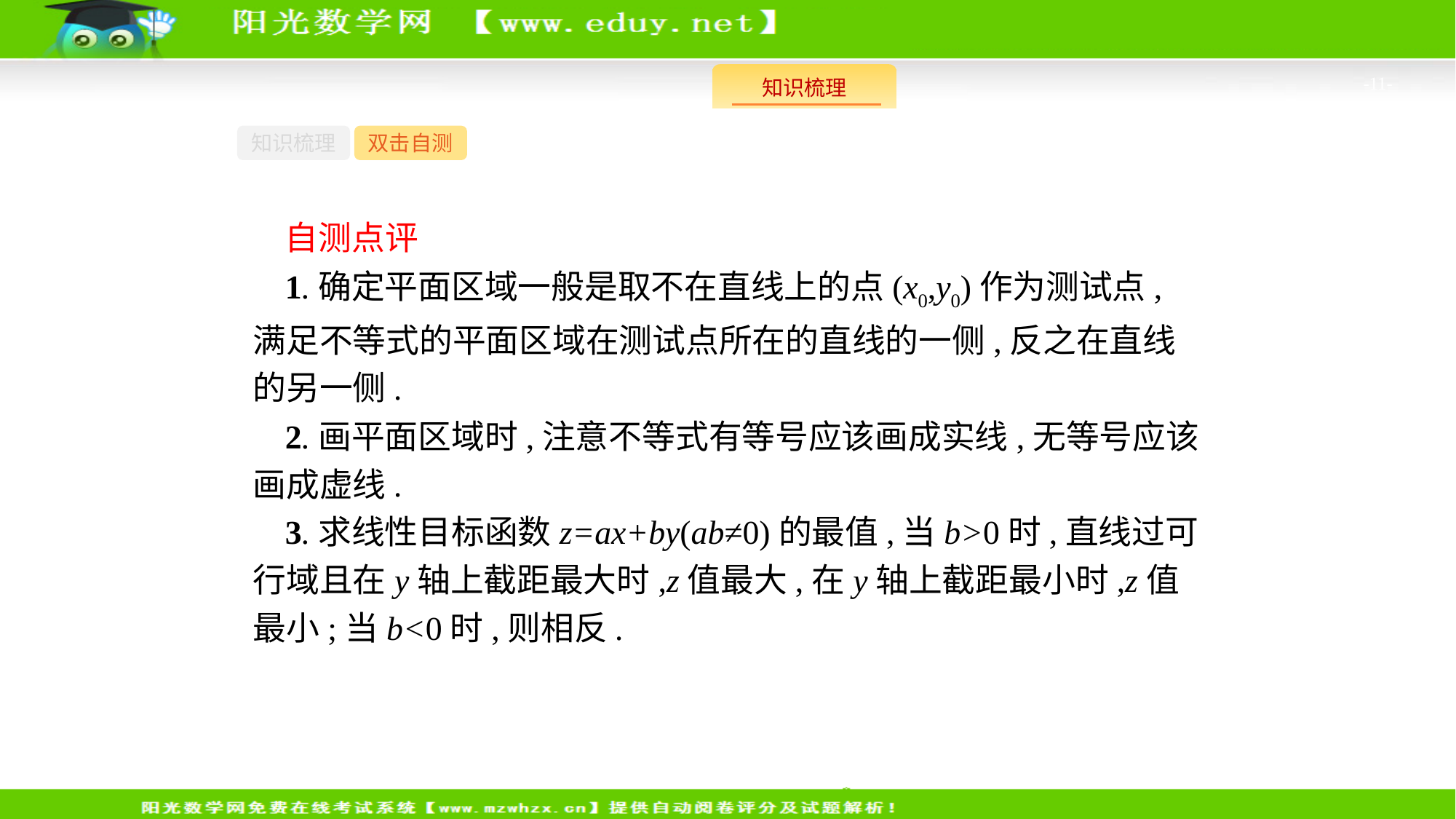

-11-
知识梳理
双击自测
自测点评
1.确定平面区域一般是取不在直线上的点(x0,y0)作为测试点,满足不等式的平面区域在测试点所在的直线的一侧,反之在直线的另一侧.
2.画平面区域时,注意不等式有等号应该画成实线,无等号应该画成虚线.
3.求线性目标函数z=ax+by(ab≠0)的最值,当b>0时,直线过可行域且在y轴上截距最大时,z值最大,在y轴上截距最小时,z值最小;当b<0时,则相反.